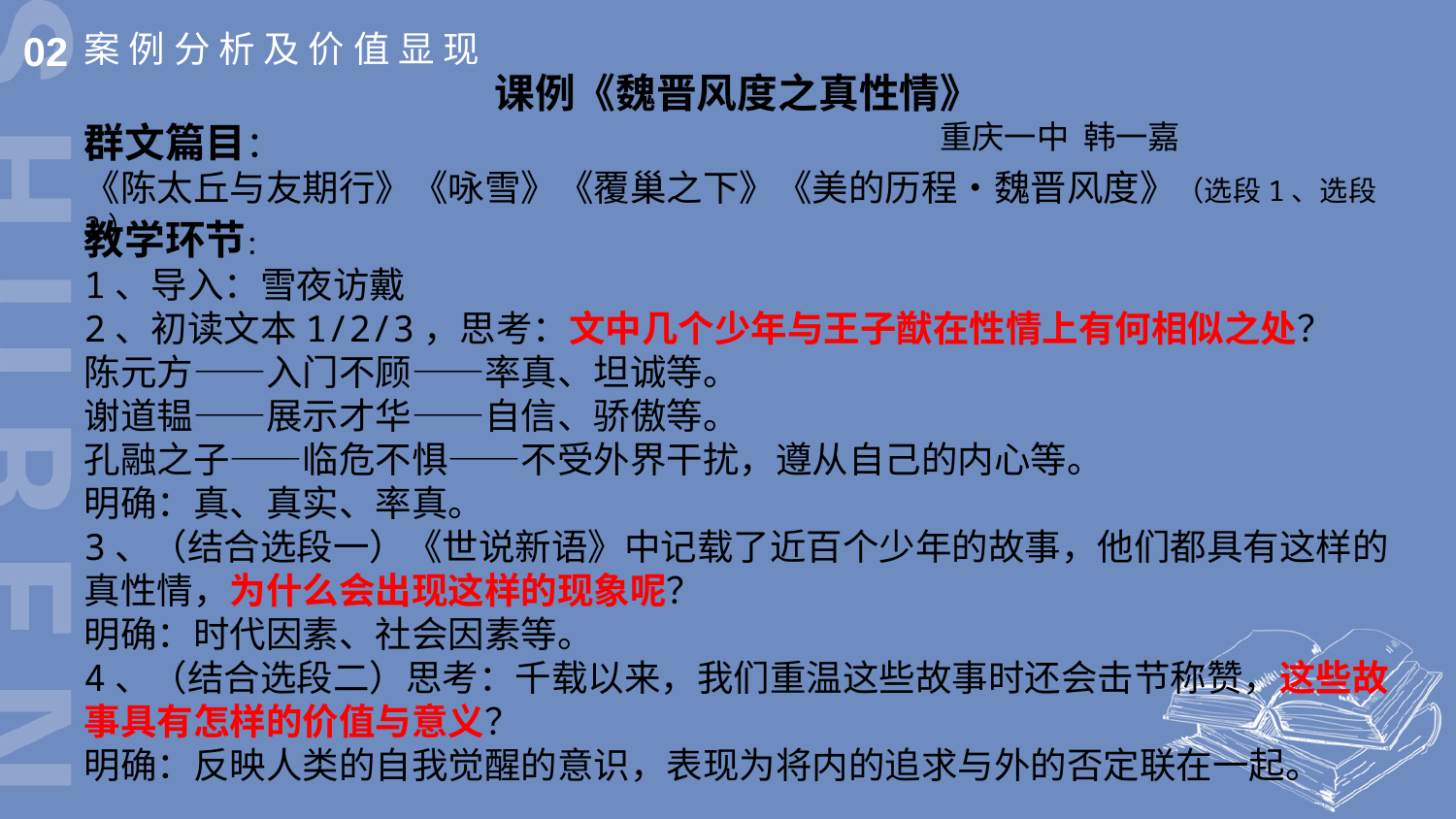

02
案例分析及价值显现
课例《魏晋风度之真性情》
重庆一中  韩一嘉
群文篇目：
《陈太丘与友期行》《咏雪》《覆巢之下》《美的历程•魏晋风度》（选段1、选段2）
教学环节：
1、导入：雪夜访戴
2、初读文本1/2/3，思考：文中几个少年与王子猷在性情上有何相似之处？
陈元方——入门不顾——率真、坦诚等。
谢道韫——展示才华——自信、骄傲等。
孔融之子——临危不惧——不受外界干扰，遵从自己的内心等。
明确：真、真实、率真。
3、（结合选段一）《世说新语》中记载了近百个少年的故事，他们都具有这样的真性情，为什么会出现这样的现象呢？
明确：时代因素、社会因素等。
4、（结合选段二）思考：千载以来，我们重温这些故事时还会击节称赞，这些故事具有怎样的价值与意义？
明确：反映人类的自我觉醒的意识，表现为将内的追求与外的否定联在一起。